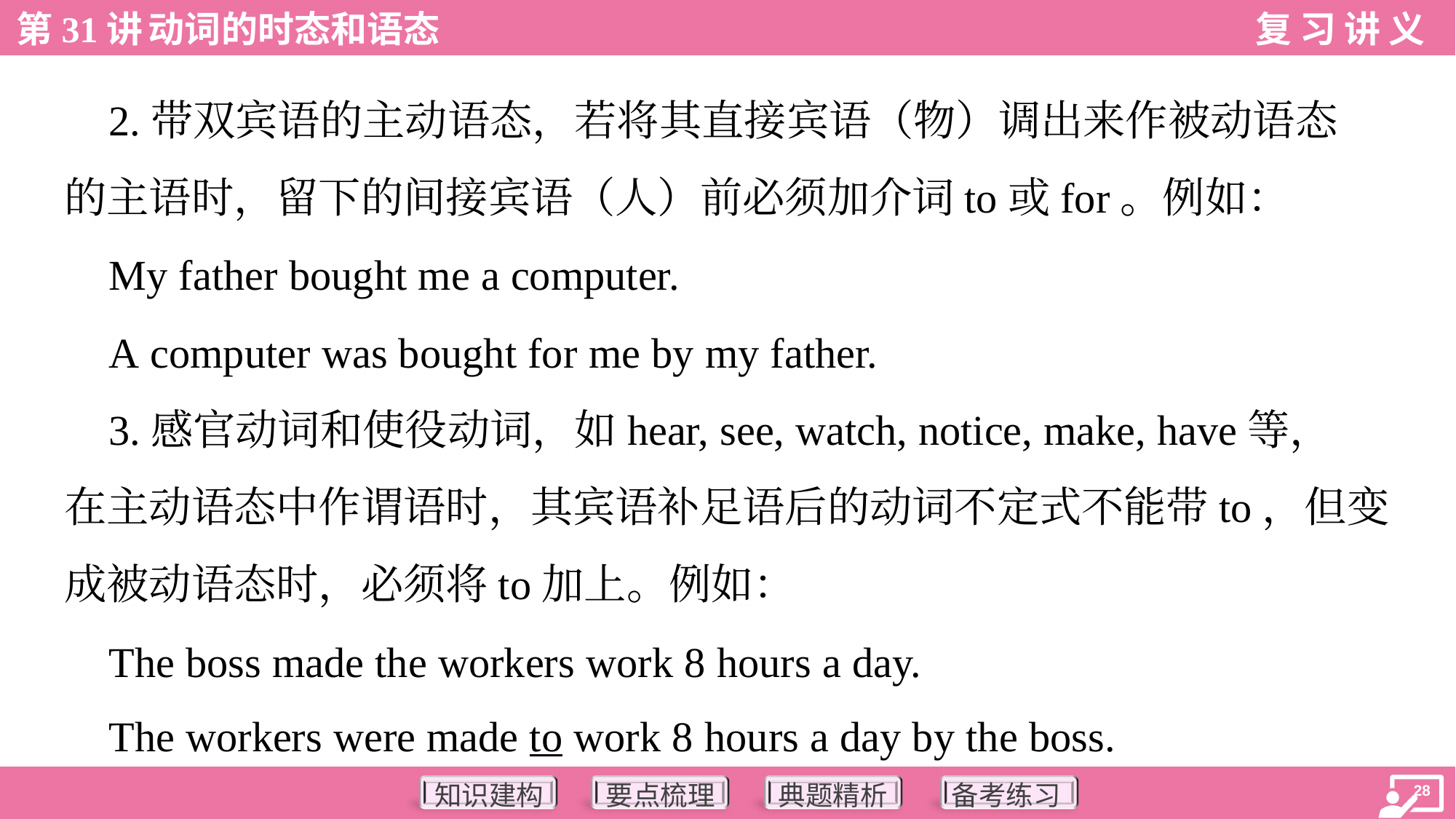

2.带双宾语的主动语态，若将其直接宾语（物）调出来作被动语态
的主语时，留下的间接宾语（人）前必须加介词to或for。例如：
    My father bought me a computer.
    A computer was bought for me by my father.
    3.感官动词和使役动词，如hear, see, watch, notice, make, have等，
在主动语态中作谓语时，其宾语补足语后的动词不定式不能带to，但变
成被动语态时，必须将to加上。例如：
    The boss made the workers work 8 hours a day.
    The workers were made to work 8 hours a day by the boss.